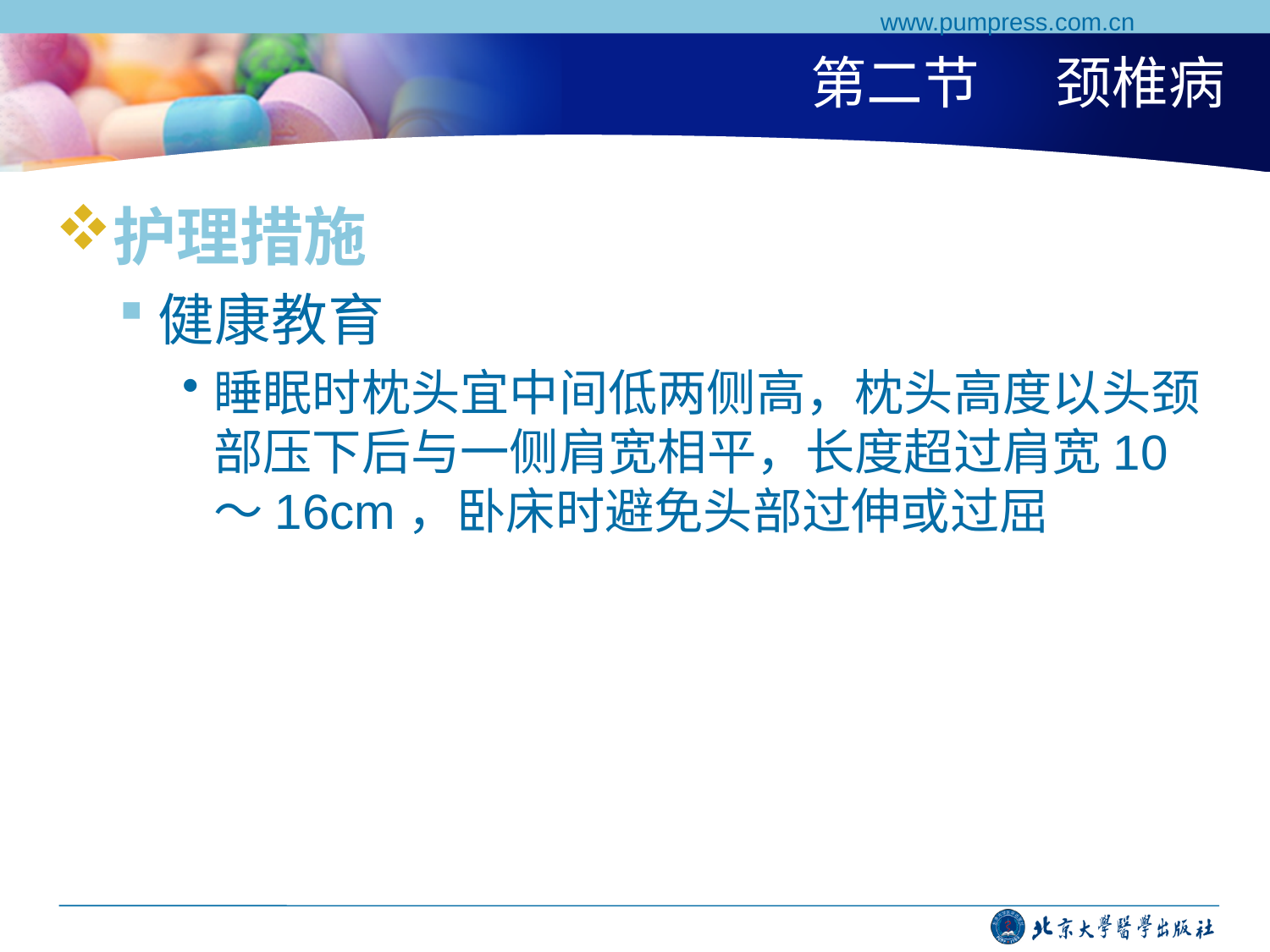

www.pumpress.com.cn
# 第二节      颈椎病
护理措施
健康教育
睡眠时枕头宜中间低两侧高，枕头高度以头颈部压下后与一侧肩宽相平，长度超过肩宽10～16cm，卧床时避免头部过伸或过屈